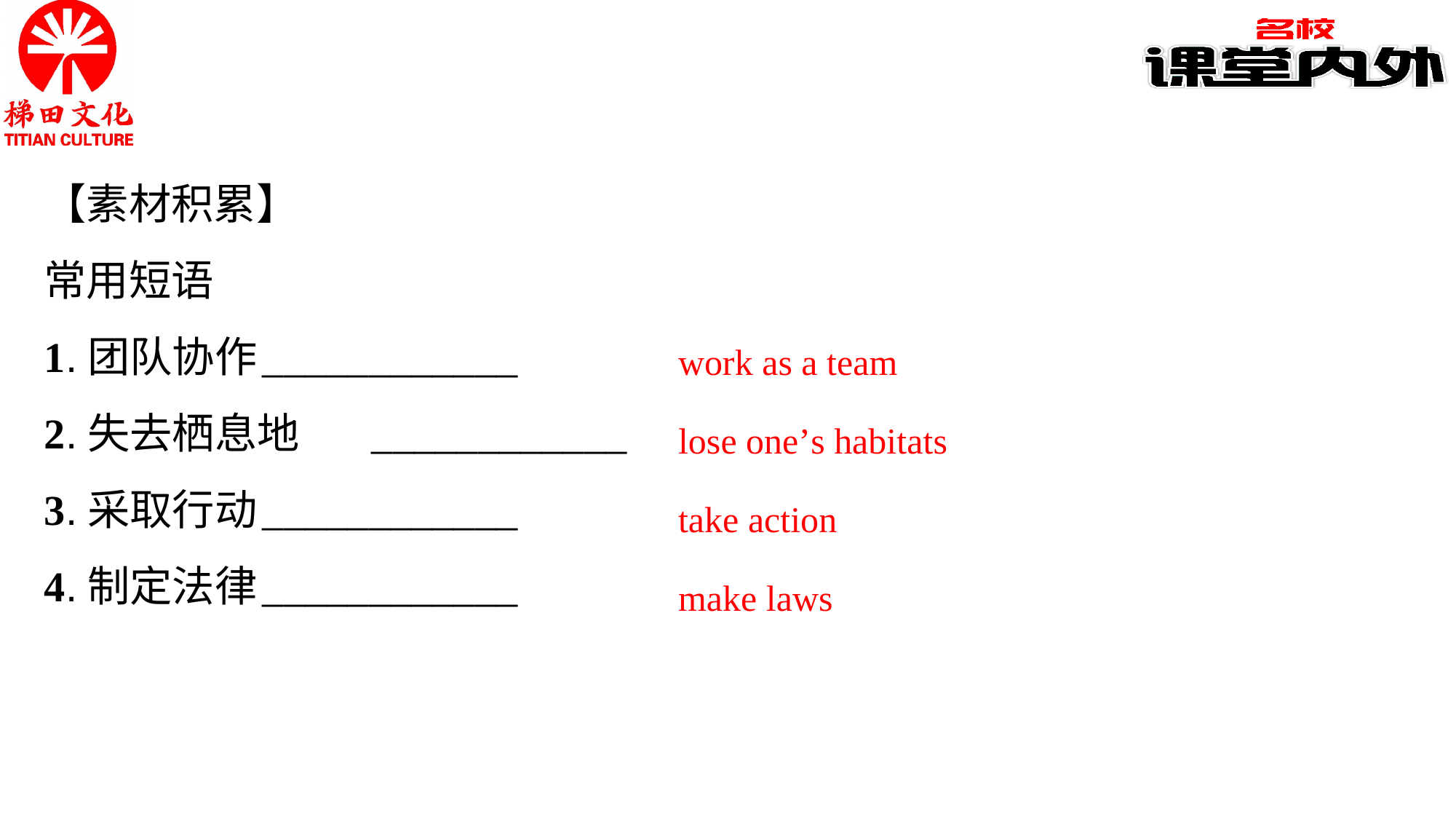

【素材积累】
常用短语
1.团队协作	____________
2.失去栖息地	____________
3.采取行动	____________
4.制定法律	____________
work as a team
lose one’s habitats
take action
make laws